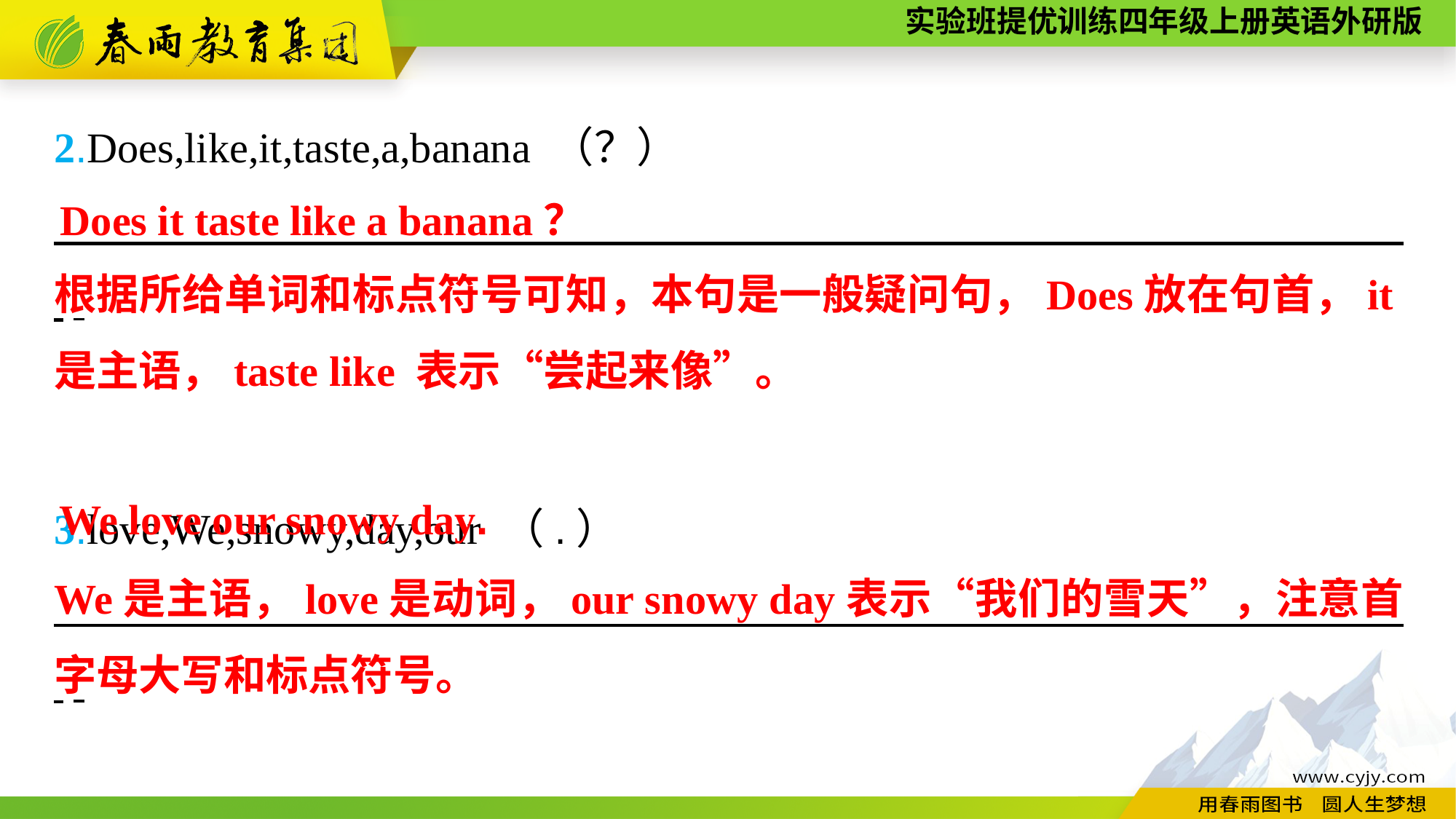

2.Does,like,it,taste,a,banana （？）
　　　　　　　　　　　　　　　　　　　　　　　　　　　　　　　  .

3.love,We,snowy,day,our （.）
　　　　　　　　　　　　　　　　　　　　　　　　　　　　　　　  .
Does it taste like a banana？
根据所给单词和标点符号可知，本句是一般疑问句，Does放在句首，it是主语，taste like 表示“尝起来像”。
We love our snowy day.
We是主语，love是动词，our snowy day表示“我们的雪天”，注意首字母大写和标点符号。